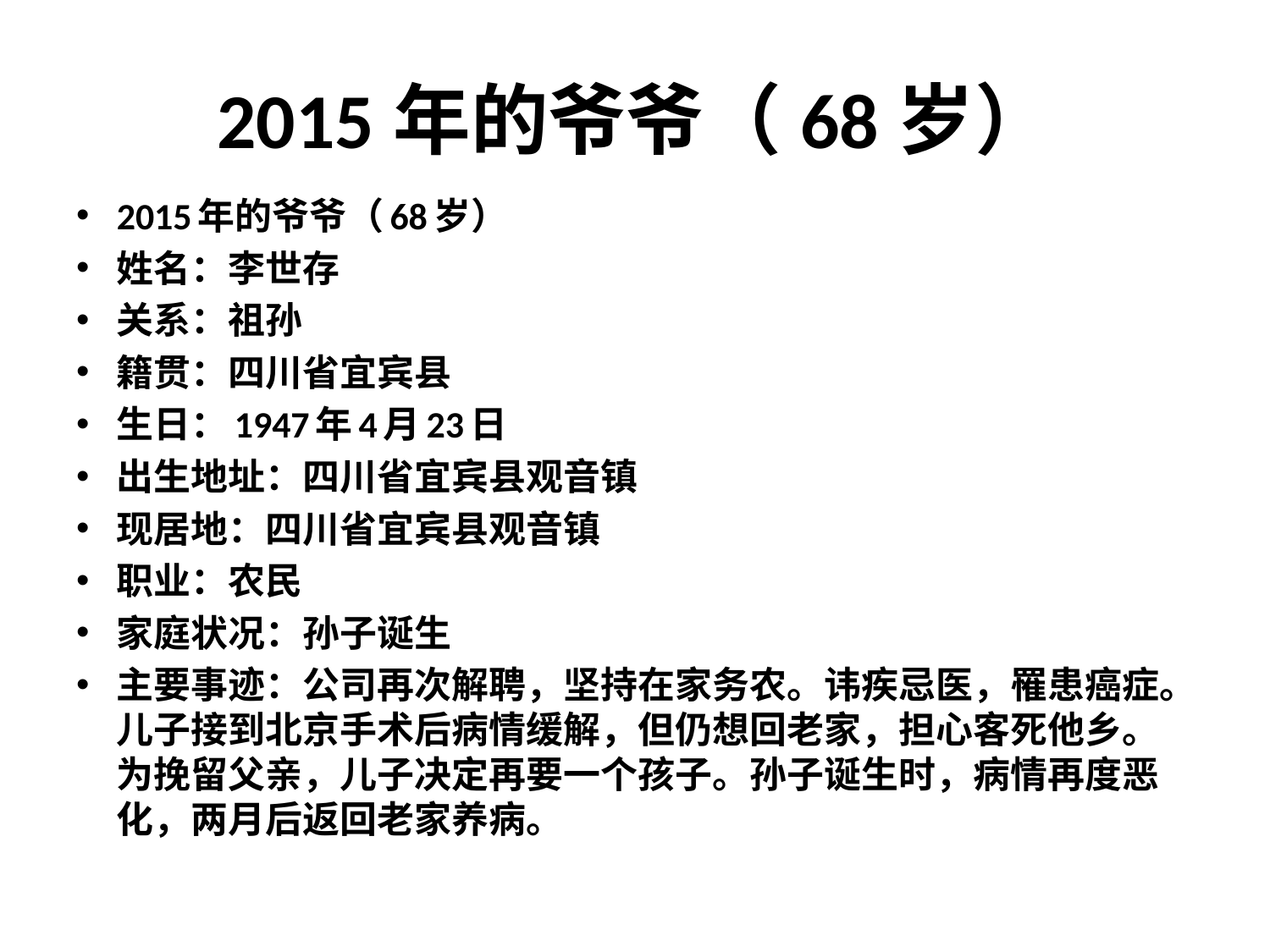

# 2015年的爷爷（68岁）
2015年的爷爷（68岁）
姓名：李世存
关系：祖孙
籍贯：四川省宜宾县
生日：1947年4月23日
出生地址：四川省宜宾县观音镇
现居地：四川省宜宾县观音镇
职业：农民
家庭状况：孙子诞生
主要事迹：公司再次解聘，坚持在家务农。讳疾忌医，罹患癌症。儿子接到北京手术后病情缓解，但仍想回老家，担心客死他乡。为挽留父亲，儿子决定再要一个孩子。孙子诞生时，病情再度恶化，两月后返回老家养病。